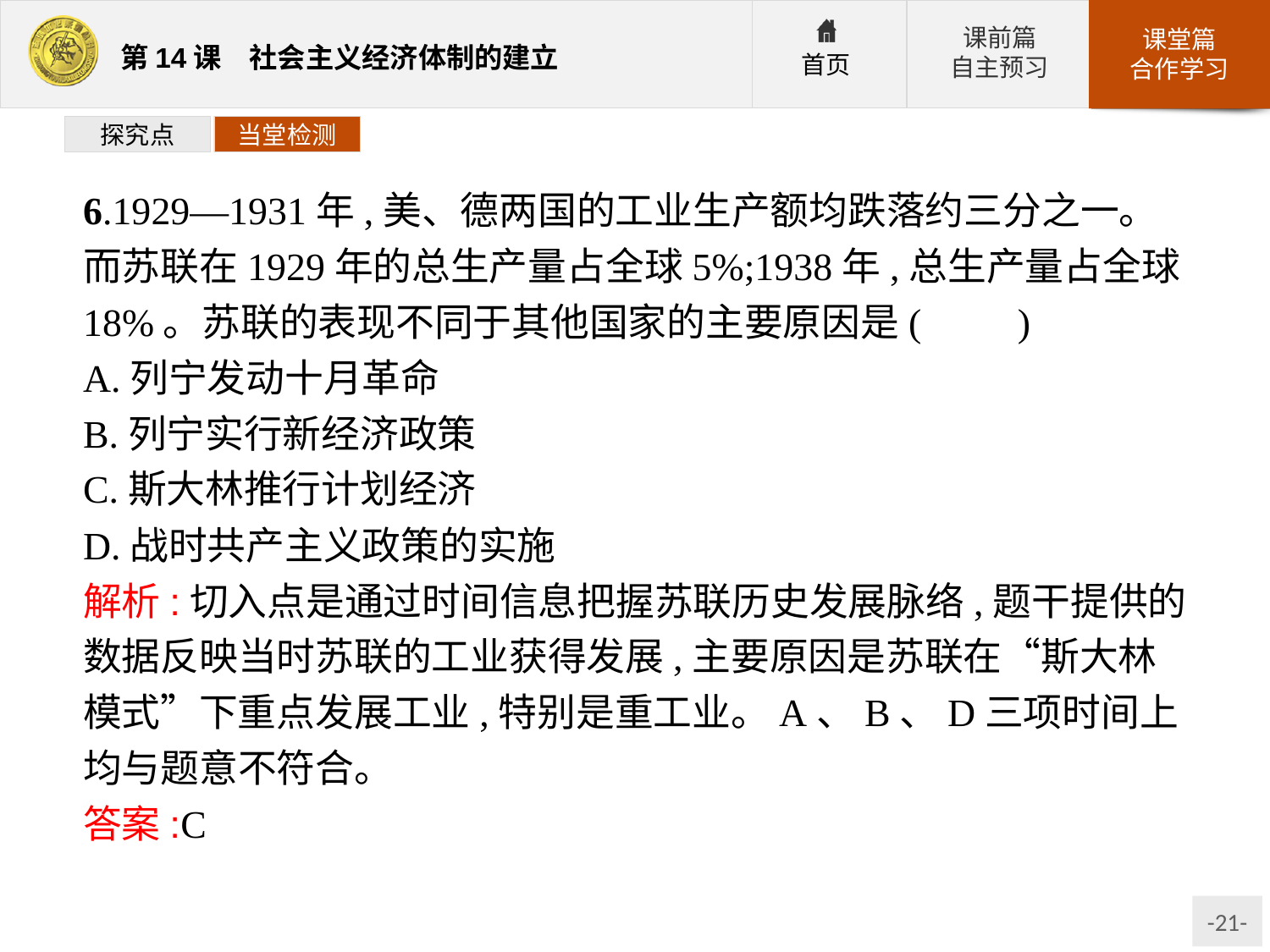

探究点
当堂检测
6.1929—1931年,美、德两国的工业生产额均跌落约三分之一。而苏联在1929年的总生产量占全球5%;1938年,总生产量占全球18%。苏联的表现不同于其他国家的主要原因是(　　)
A.列宁发动十月革命
B.列宁实行新经济政策
C.斯大林推行计划经济
D.战时共产主义政策的实施
解析:切入点是通过时间信息把握苏联历史发展脉络,题干提供的数据反映当时苏联的工业获得发展,主要原因是苏联在“斯大林模式”下重点发展工业,特别是重工业。A、B、D三项时间上均与题意不符合。
答案:C